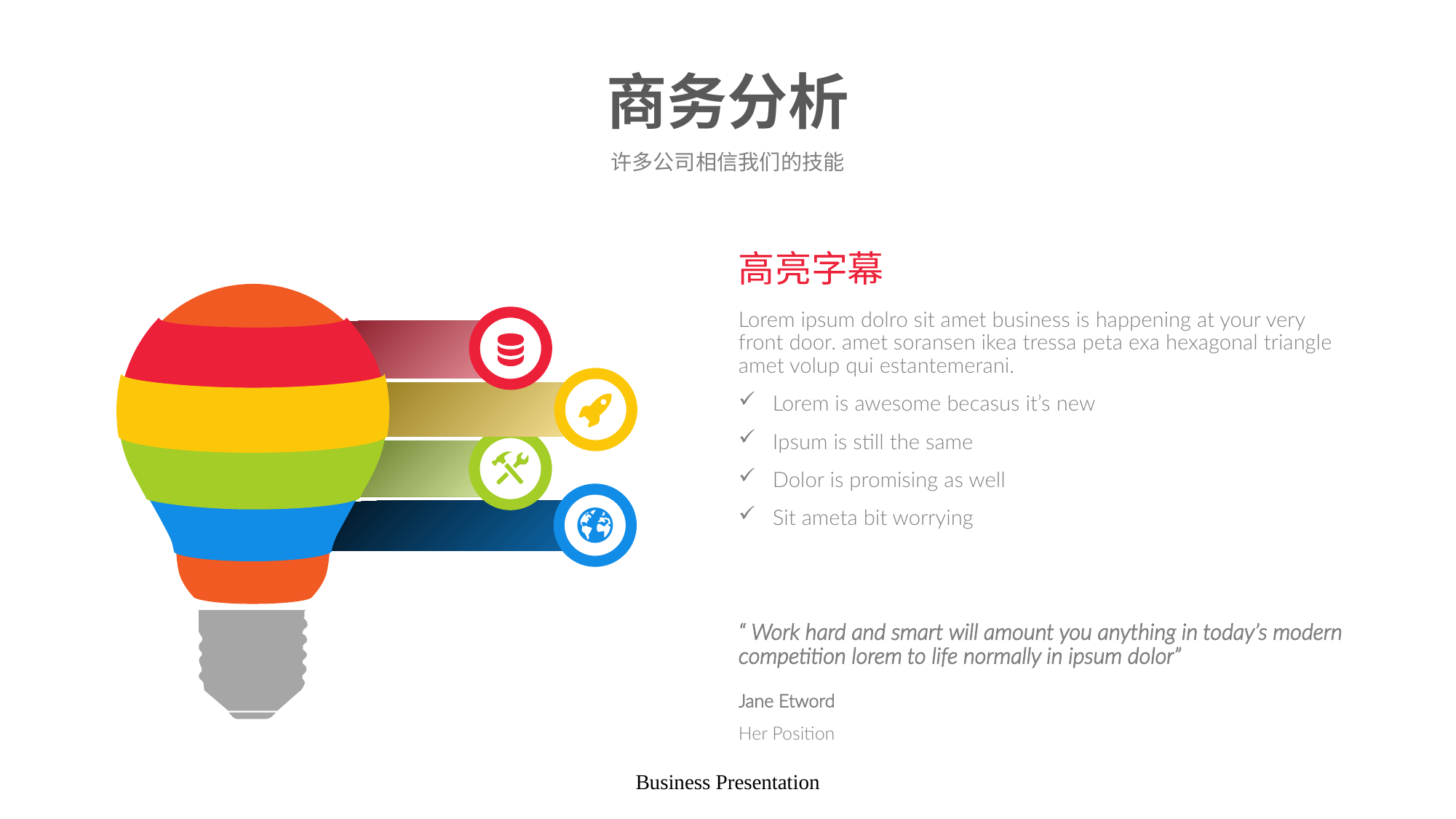

# 商务分析
许多公司相信我们的技能
高亮字幕

Lorem ipsum dolro sit amet business is happening at your very front door. amet soransen ikea tressa peta exa hexagonal triangle amet volup qui estantemerani.
Lorem is awesome becasus it’s new
Ipsum is still the same
Dolor is promising as well
Sit ameta bit worrying

“ Work hard and smart will amount you anything in today’s modern competition lorem to life normally in ipsum dolor”
Jane Etword
Her Position
Business Presentation
48